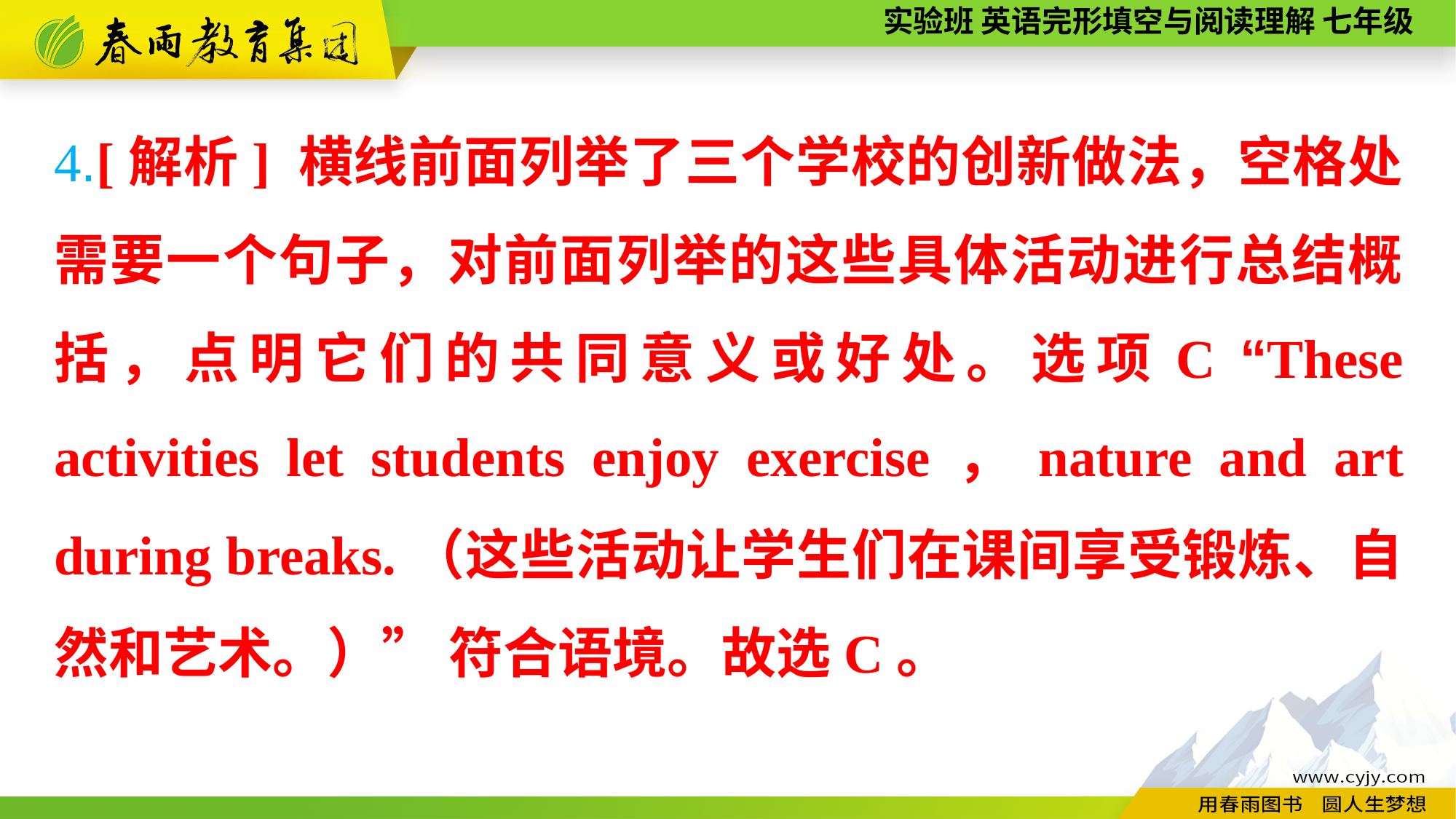

4.[解析] 横线前面列举了三个学校的创新做法，空格处需要一个句子，对前面列举的这些具体活动进行总结概括，点明它们的共同意义或好处。选项C “These activities let students enjoy exercise，nature and art during breaks.（这些活动让学生们在课间享受锻炼、自然和艺术。）” 符合语境。故选C。